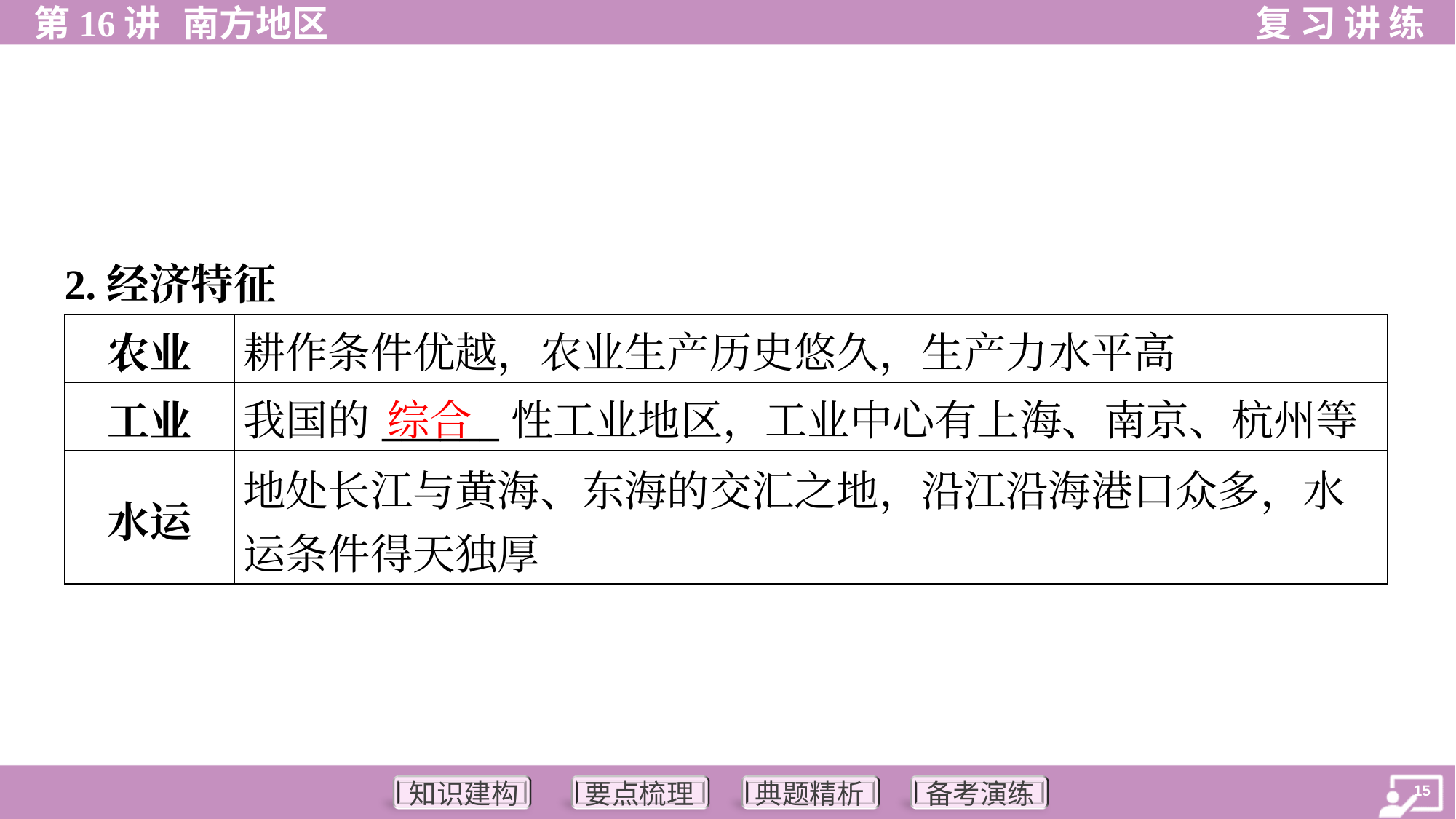

2.经济特征
| 农业 | 耕作条件优越，农业生产历史悠久，生产力水平高 |
| --- | --- |
| 工业 | 我国的\_\_\_\_\_\_性工业地区，工业中心有上海、南京、杭州等 |
| 水运 | 地处长江与黄海、东海的交汇之地，沿江沿海港口众多，水 运条件得天独厚 |
综合